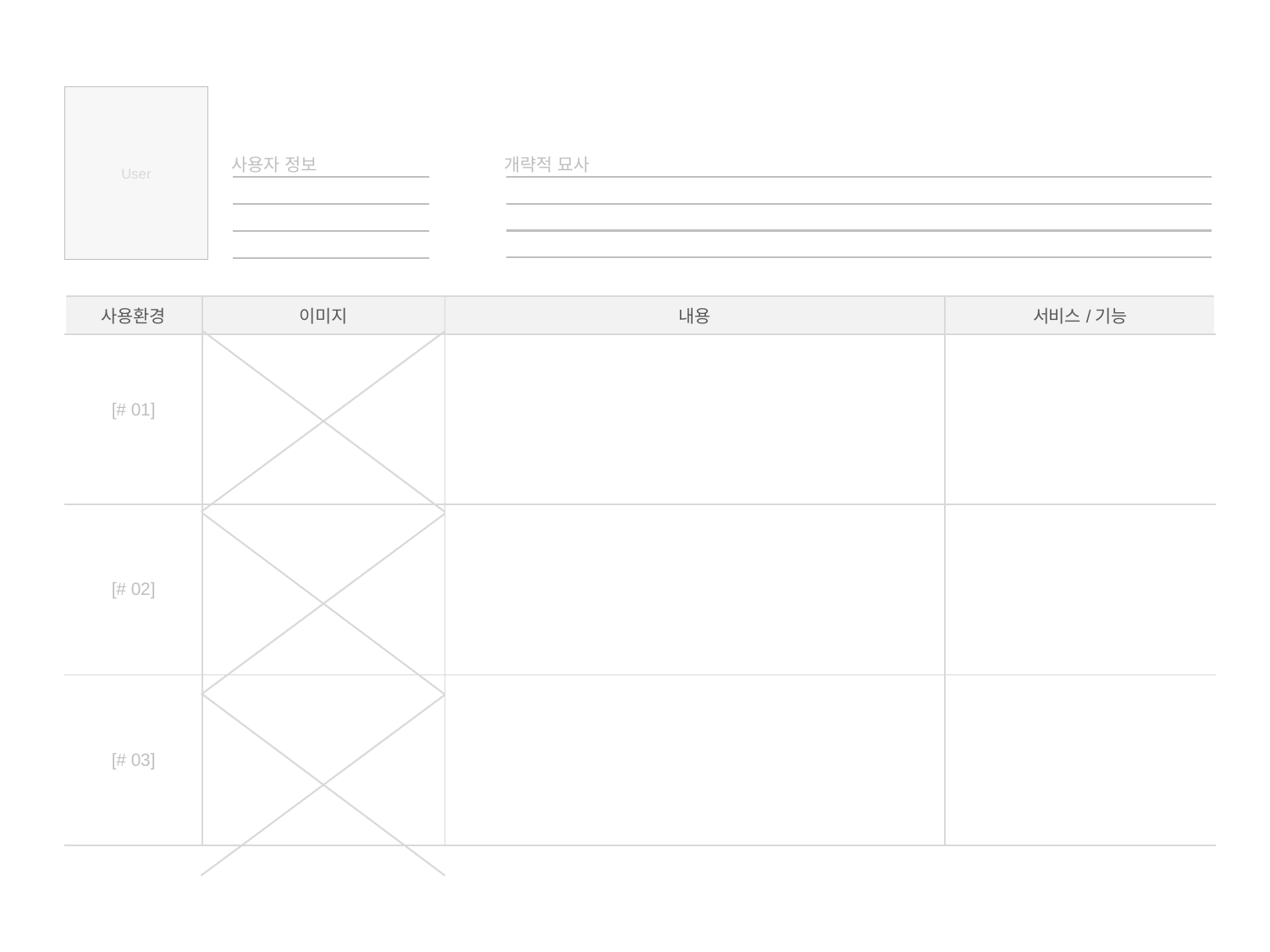

User
사용자 정보
개략적 묘사
| 사용환경 | 이미지 | 내용 | 서비스/기능 |
| --- | --- | --- | --- |
| [# 01] |  |  |  |
| [# 02] |  |  |  |
| [# 03] |  |  |  |